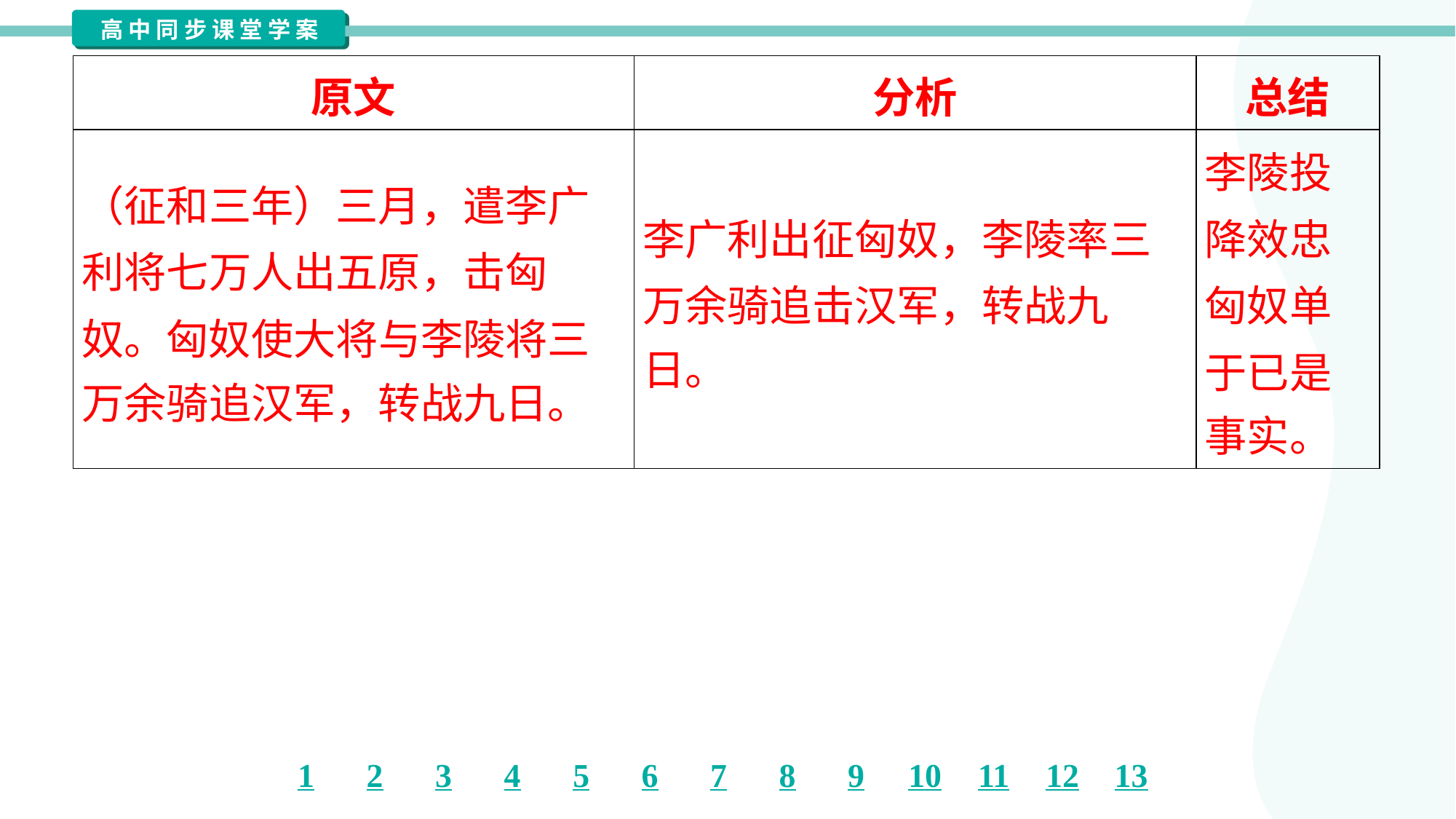

| 原文 | 分析 | 总结 |
| --- | --- | --- |
| （征和三年）三月，遣李广 利将七万人出五原，击匈 奴。匈奴使大将与李陵将三 万余骑追汉军，转战九日。 | 李广利出征匈奴，李陵率三 万余骑追击汉军，转战九 日。 | 李陵投 降效忠 匈奴单 于已是 事实。 |